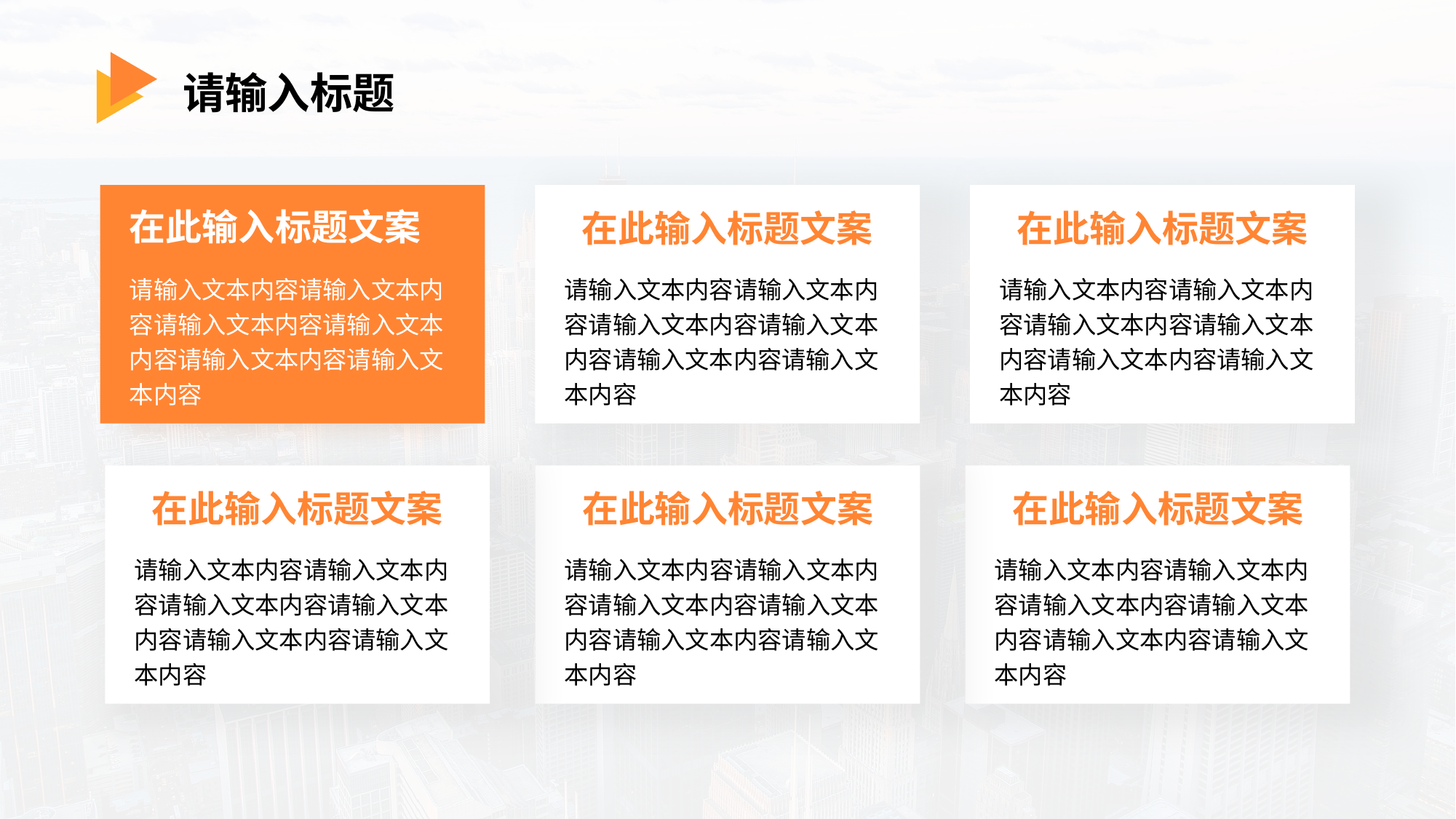

请输入标题

在此输入标题文案
在此输入标题文案
在此输入标题文案
请输入文本内容请输入文本内容请输入文本内容请输入文本内容请输入文本内容请输入文本内容
请输入文本内容请输入文本内容请输入文本内容请输入文本内容请输入文本内容请输入文本内容
请输入文本内容请输入文本内容请输入文本内容请输入文本内容请输入文本内容请输入文本内容

在此输入标题文案
在此输入标题文案
在此输入标题文案
请输入文本内容请输入文本内容请输入文本内容请输入文本内容请输入文本内容请输入文本内容
请输入文本内容请输入文本内容请输入文本内容请输入文本内容请输入文本内容请输入文本内容
请输入文本内容请输入文本内容请输入文本内容请输入文本内容请输入文本内容请输入文本内容